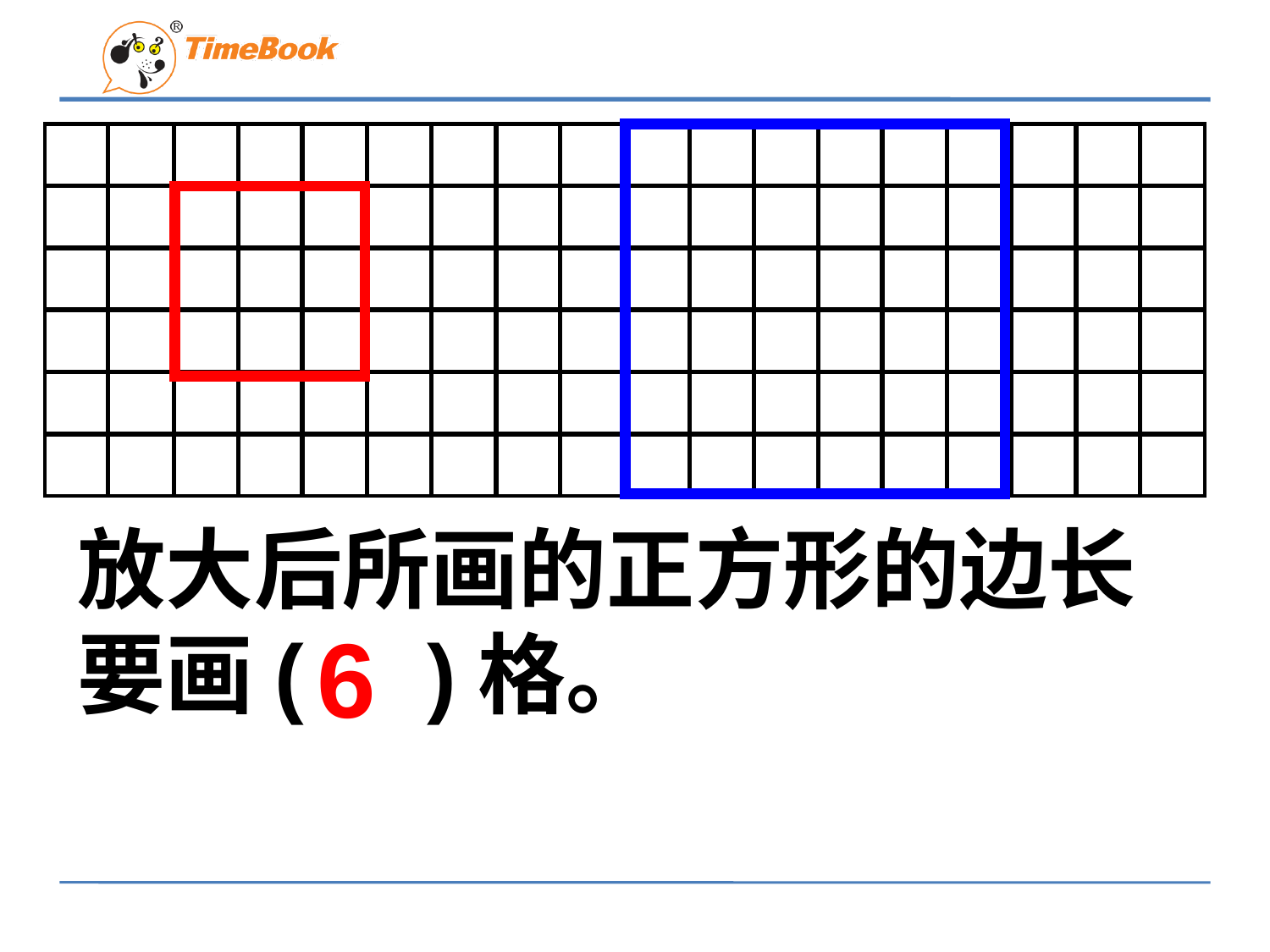

|  |  |  |  |  |  |  |  |  |  |  |  |  |  |  |  |  |  |
| --- | --- | --- | --- | --- | --- | --- | --- | --- | --- | --- | --- | --- | --- | --- | --- | --- | --- |
|  |  |  |  |  |  |  |  |  |  |  |  |  |  |  |  |  |  |
|  |  |  |  |  |  |  |  |  |  |  |  |  |  |  |  |  |  |
|  |  |  |  |  |  |  |  |  |  |  |  |  |  |  |  |  |  |
|  |  |  |  |  |  |  |  |  |  |  |  |  |  |  |  |  |  |
|  |  |  |  |  |  |  |  |  |  |  |  |  |  |  |  |  |  |

放大后所画的正方形的边长要画(     )格。
6